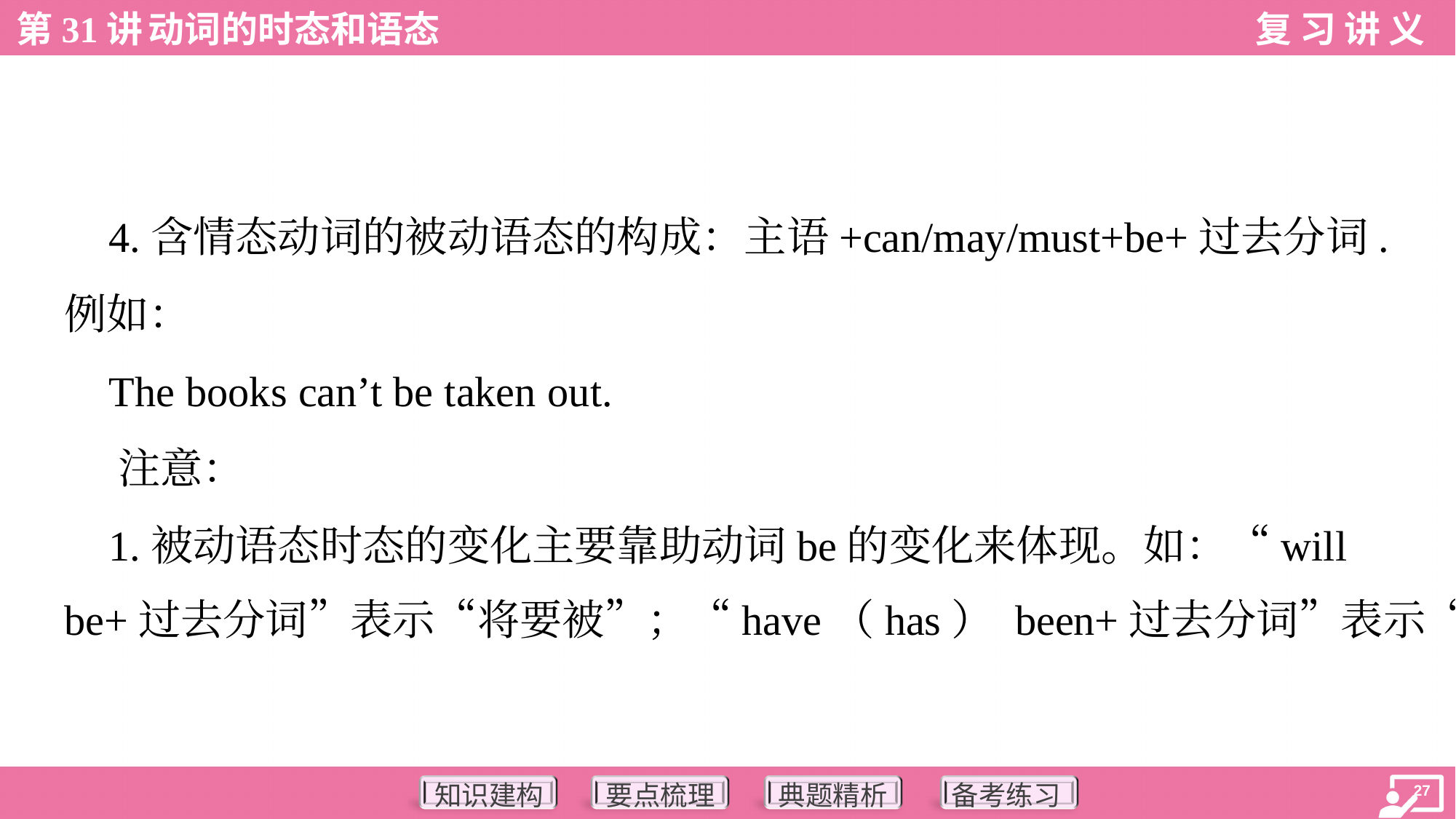

4.含情态动词的被动语态的构成：主语+can/may/must+be+过去分词.
例如：
    The books can’t be taken out.
    注意：
    1.被动语态时态的变化主要靠助动词be的变化来体现。如：“will
be+过去分词”表示“将要被”；“have（has） been+过去分词”表示“已经被”。